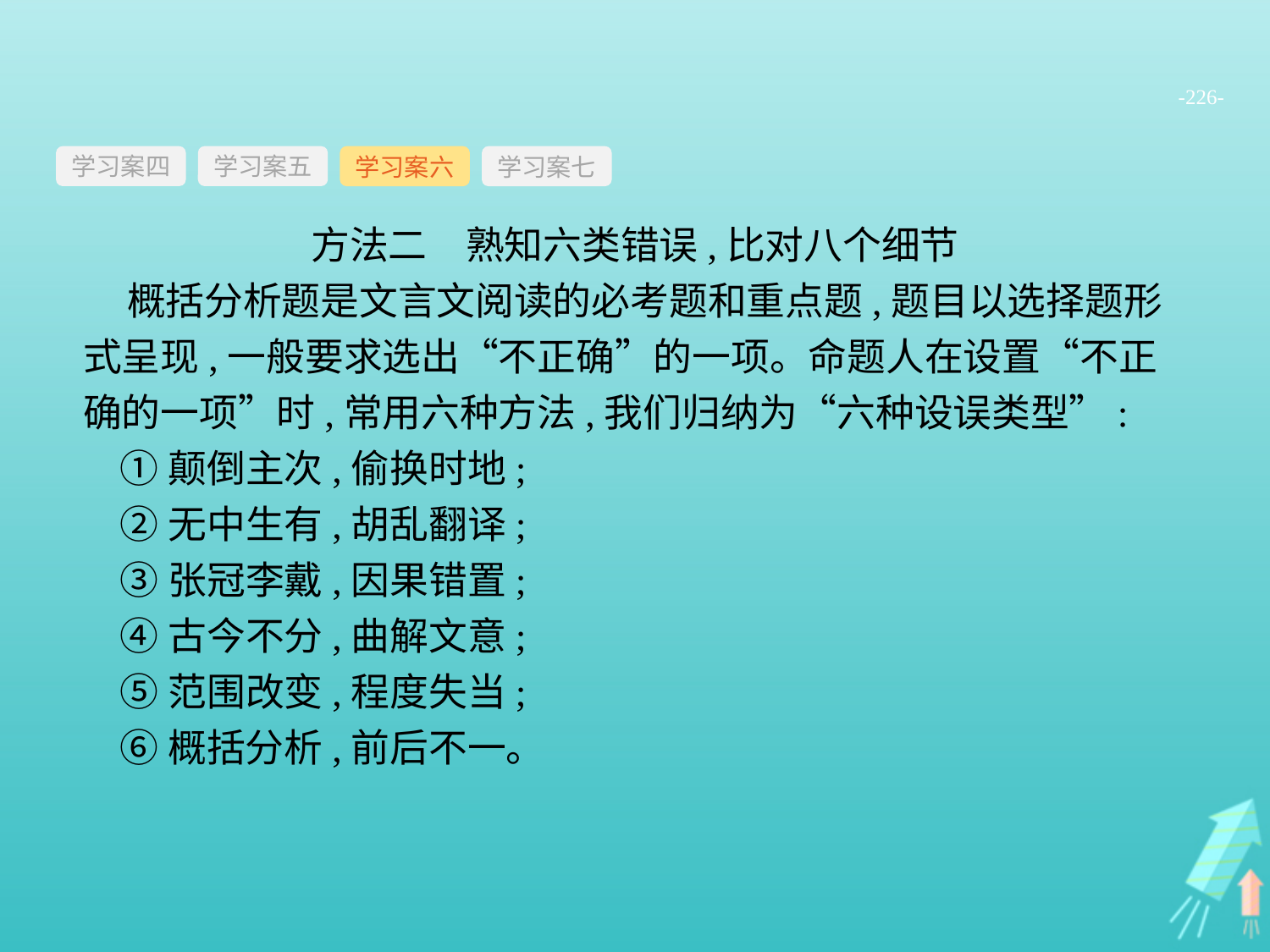

-226-
学习案四
学习案六
学习案七
学习案五
方法二　熟知六类错误,比对八个细节
    概括分析题是文言文阅读的必考题和重点题,题目以选择题形式呈现,一般要求选出“不正确”的一项。命题人在设置“不正确的一项”时,常用六种方法,我们归纳为“六种设误类型”:
①颠倒主次,偷换时地;
②无中生有,胡乱翻译;
③张冠李戴,因果错置;
④古今不分,曲解文意;
⑤范围改变,程度失当;
⑥概括分析,前后不一。